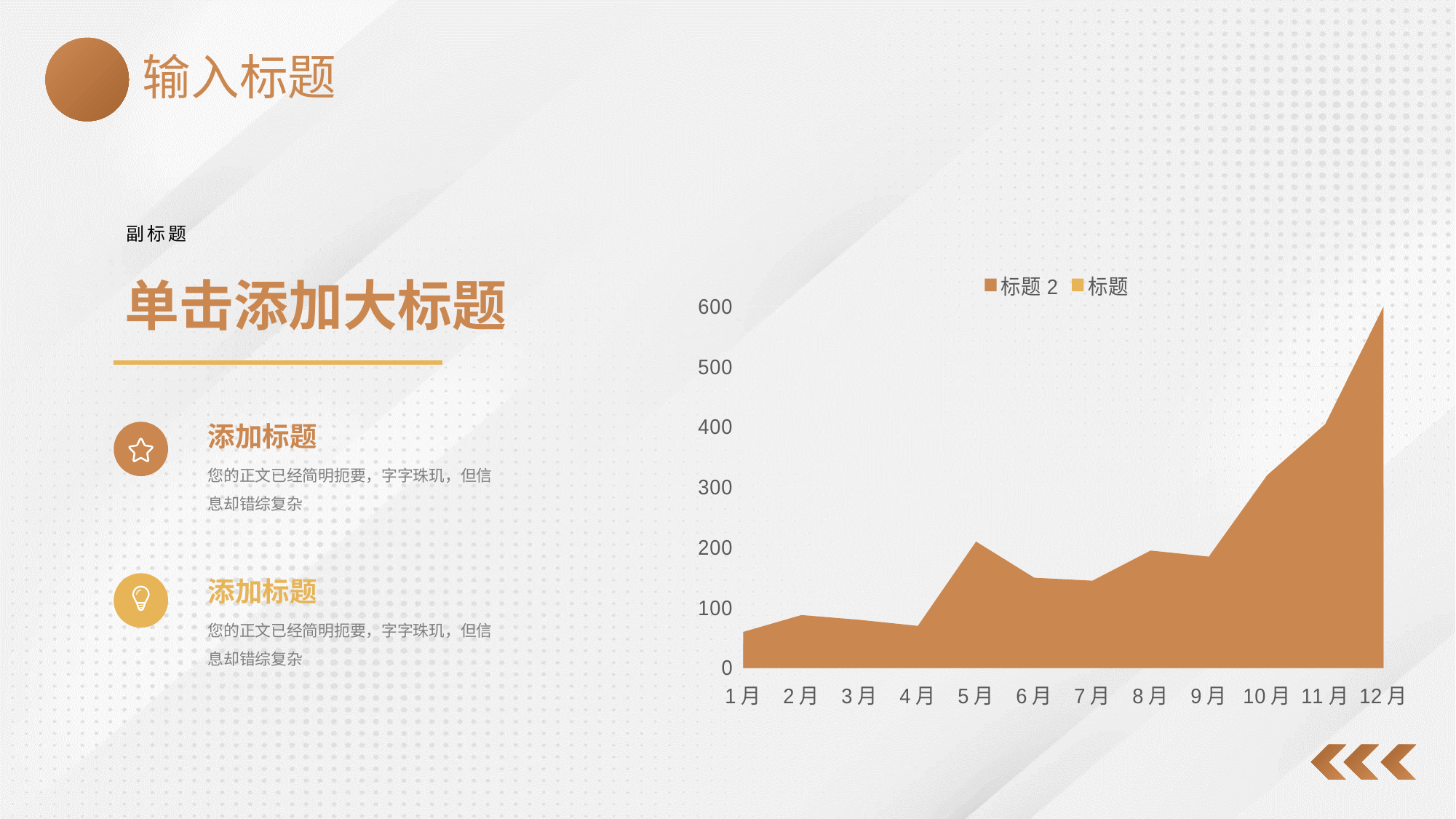

输入标题
副标题

### Chart

| Category | 标题2 | 标题 |
|---|---|---|
| 1月 | 60.0 | 40.0 |
| 2月 | 88.0 | 60.0 |
| 3月 | 80.0 | 40.0 |
| 4月 | 70.0 | 10.0 |
| 5月 | 210.0 | 20.0 |
| 6月 | 150.0 | 80.0 |
| 7月 | 145.0 | 60.0 |
| 8月 | 195.0 | 60.0 |
| 9月 | 185.0 | 90.0 |
| 10月 | 320.0 | 70.0 |
| 11月 | 405.0 | 180.0 |
| 12月 | 600.0 | 300.0 |
单击添加大标题
添加标题

您的正文已经简明扼要，字字珠玑，但信息却错综复杂
添加标题

您的正文已经简明扼要，字字珠玑，但信息却错综复杂